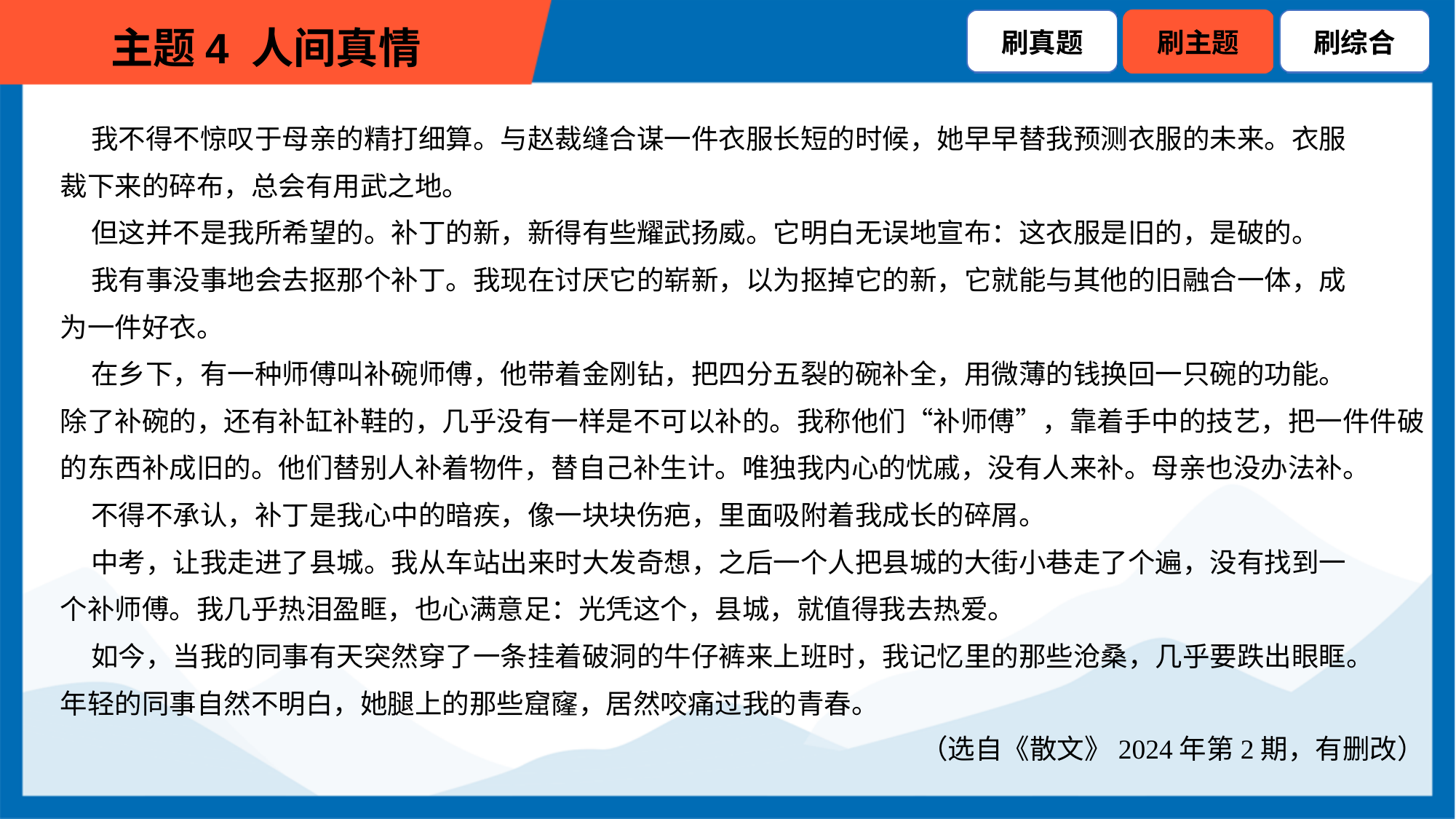

我不得不惊叹于母亲的精打细算。与赵裁缝合谋一件衣服长短的时候，她早早替我预测衣服的未来。衣服
裁下来的碎布，总会有用武之地。
    但这并不是我所希望的。补丁的新，新得有些耀武扬威。它明白无误地宣布：这衣服是旧的，是破的。
    我有事没事地会去抠那个补丁。我现在讨厌它的崭新，以为抠掉它的新，它就能与其他的旧融合一体，成
为一件好衣。
    在乡下，有一种师傅叫补碗师傅，他带着金刚钻，把四分五裂的碗补全，用微薄的钱换回一只碗的功能。
除了补碗的，还有补缸补鞋的，几乎没有一样是不可以补的。我称他们“补师傅”，靠着手中的技艺，把一件件破
的东西补成旧的。他们替别人补着物件，替自己补生计。唯独我内心的忧戚，没有人来补。母亲也没办法补。
    不得不承认，补丁是我心中的暗疾，像一块块伤疤，里面吸附着我成长的碎屑。
    中考，让我走进了县城。我从车站出来时大发奇想，之后一个人把县城的大街小巷走了个遍，没有找到一
个补师傅。我几乎热泪盈眶，也心满意足：光凭这个，县城，就值得我去热爱。
    如今，当我的同事有天突然穿了一条挂着破洞的牛仔裤来上班时，我记忆里的那些沧桑，几乎要跌出眼眶。
年轻的同事自然不明白，她腿上的那些窟窿，居然咬痛过我的青春。
（选自《散文》2024年第2期，有删改）